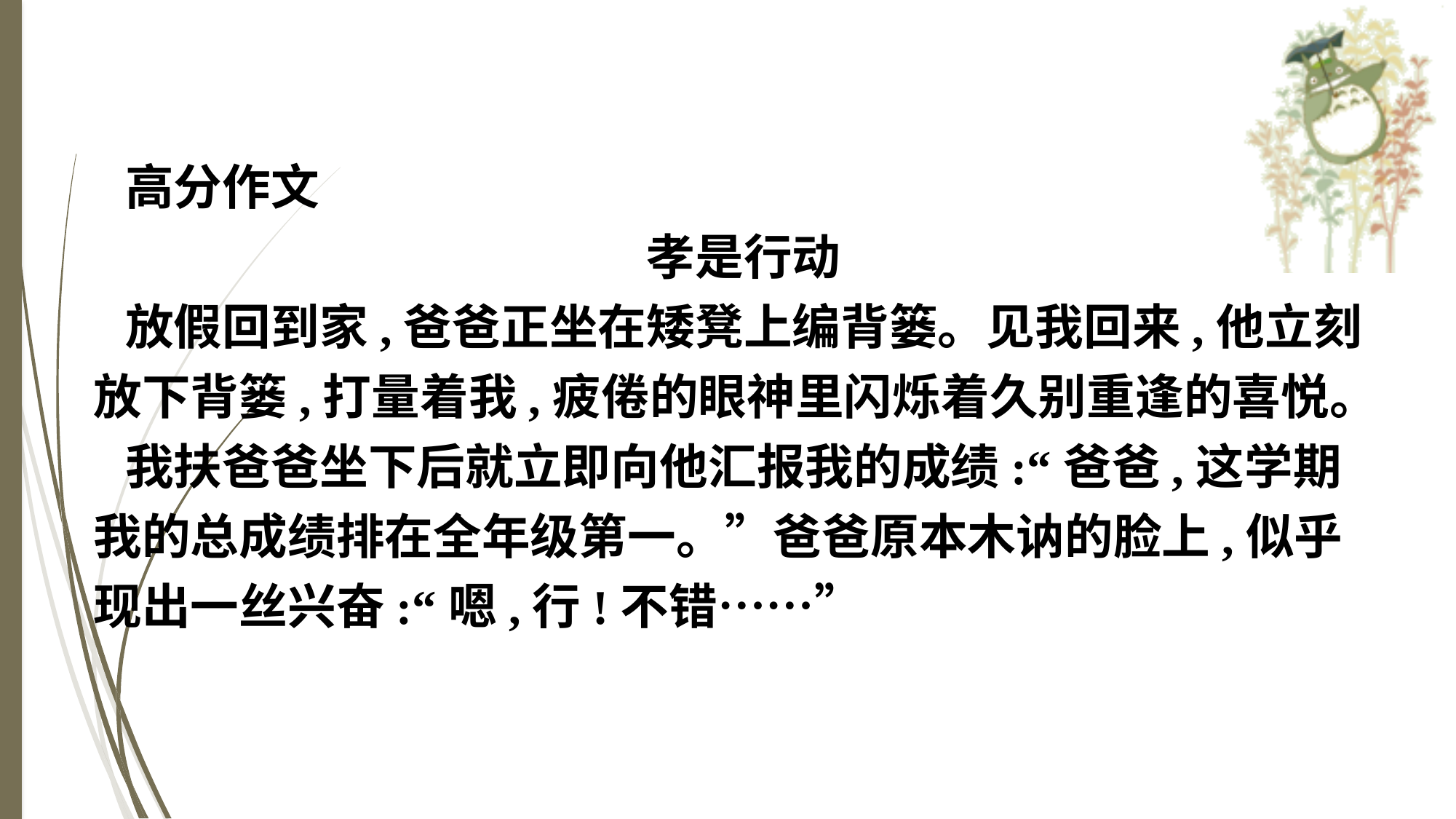

高分作文
孝是行动
放假回到家,爸爸正坐在矮凳上编背篓。见我回来,他立刻放下背篓,打量着我,疲倦的眼神里闪烁着久别重逢的喜悦。
我扶爸爸坐下后就立即向他汇报我的成绩:“爸爸,这学期我的总成绩排在全年级第一。”爸爸原本木讷的脸上,似乎现出一丝兴奋:“嗯,行!不错……”